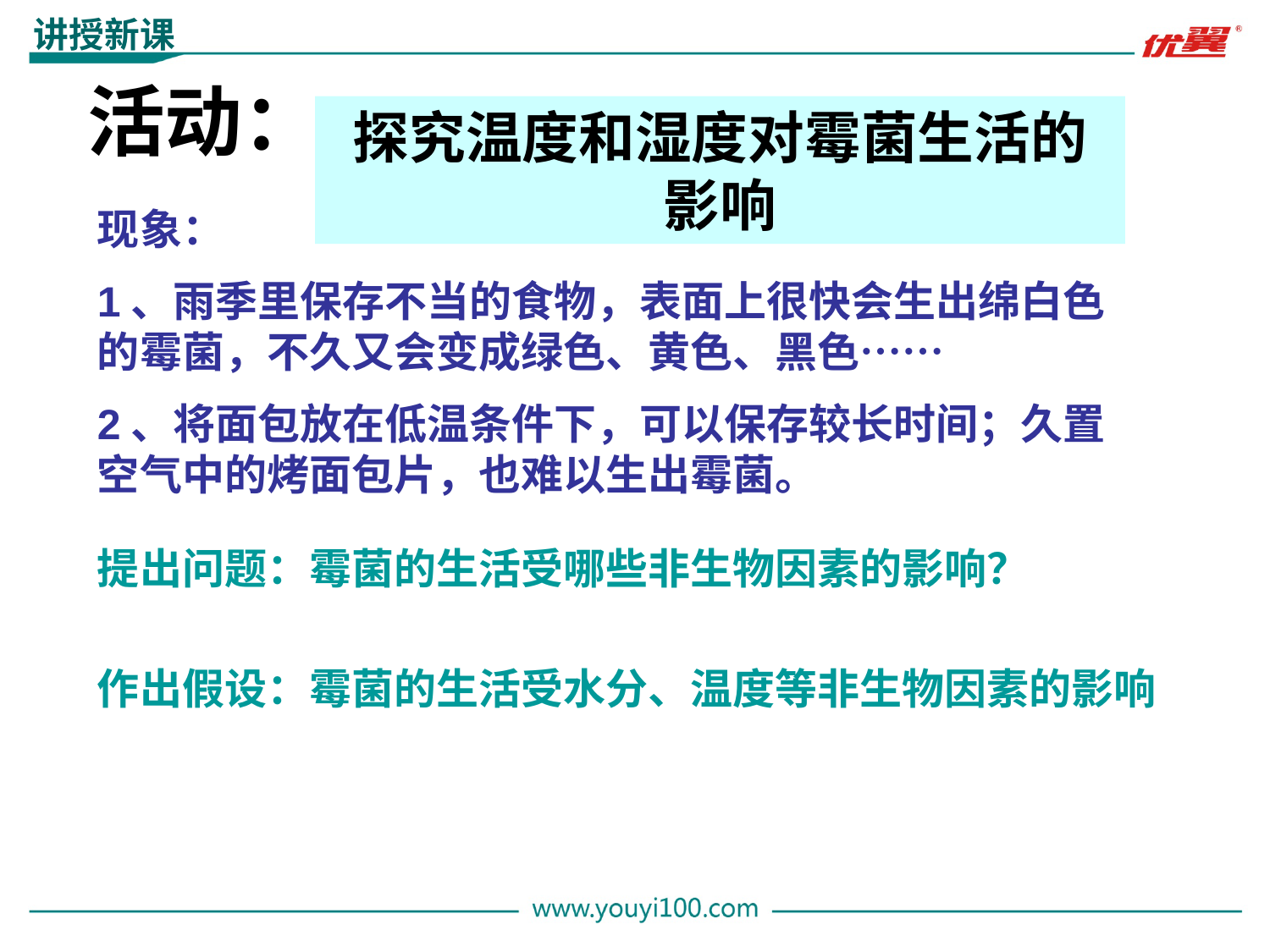

讲授新课
活动：
探究温度和湿度对霉菌生活的影响
现象：
1、雨季里保存不当的食物，表面上很快会生出绵白色的霉菌，不久又会变成绿色、黄色、黑色……
2、将面包放在低温条件下，可以保存较长时间；久置空气中的烤面包片，也难以生出霉菌。
提出问题：霉菌的生活受哪些非生物因素的影响？
作出假设：霉菌的生活受水分、温度等非生物因素的影响